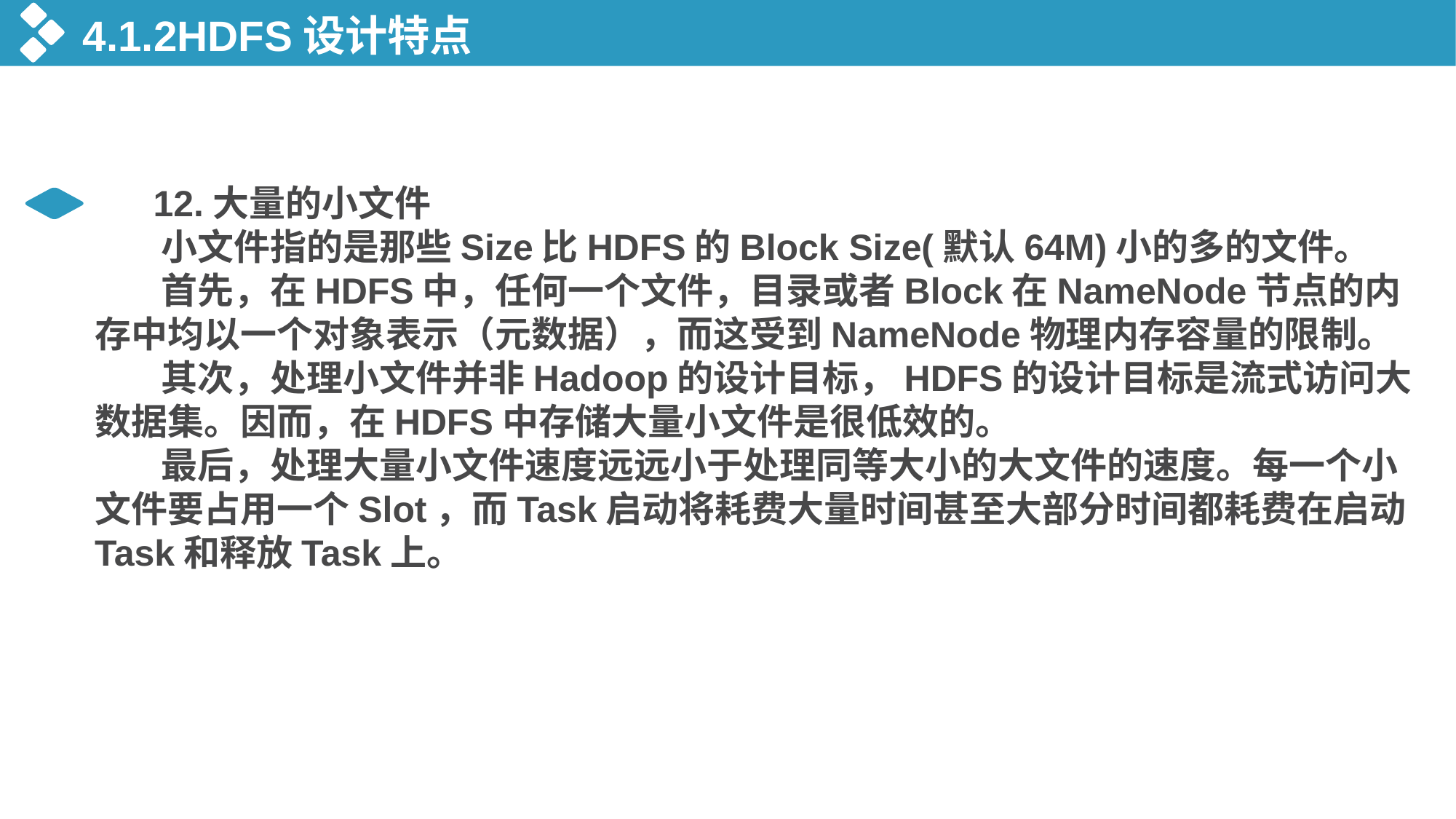

4.1.2HDFS设计特点
       12.大量的小文件
       小文件指的是那些Size比HDFS的Block Size(默认64M)小的多的文件。
       首先，在HDFS中，任何一个文件，目录或者Block在NameNode节点的内存中均以一个对象表示（元数据），而这受到NameNode物理内存容量的限制。
       其次，处理小文件并非Hadoop的设计目标，HDFS的设计目标是流式访问大数据集。因而，在HDFS中存储大量小文件是很低效的。
       最后，处理大量小文件速度远远小于处理同等大小的大文件的速度。每一个小文件要占用一个Slot，而Task启动将耗费大量时间甚至大部分时间都耗费在启动Task和释放Task上。